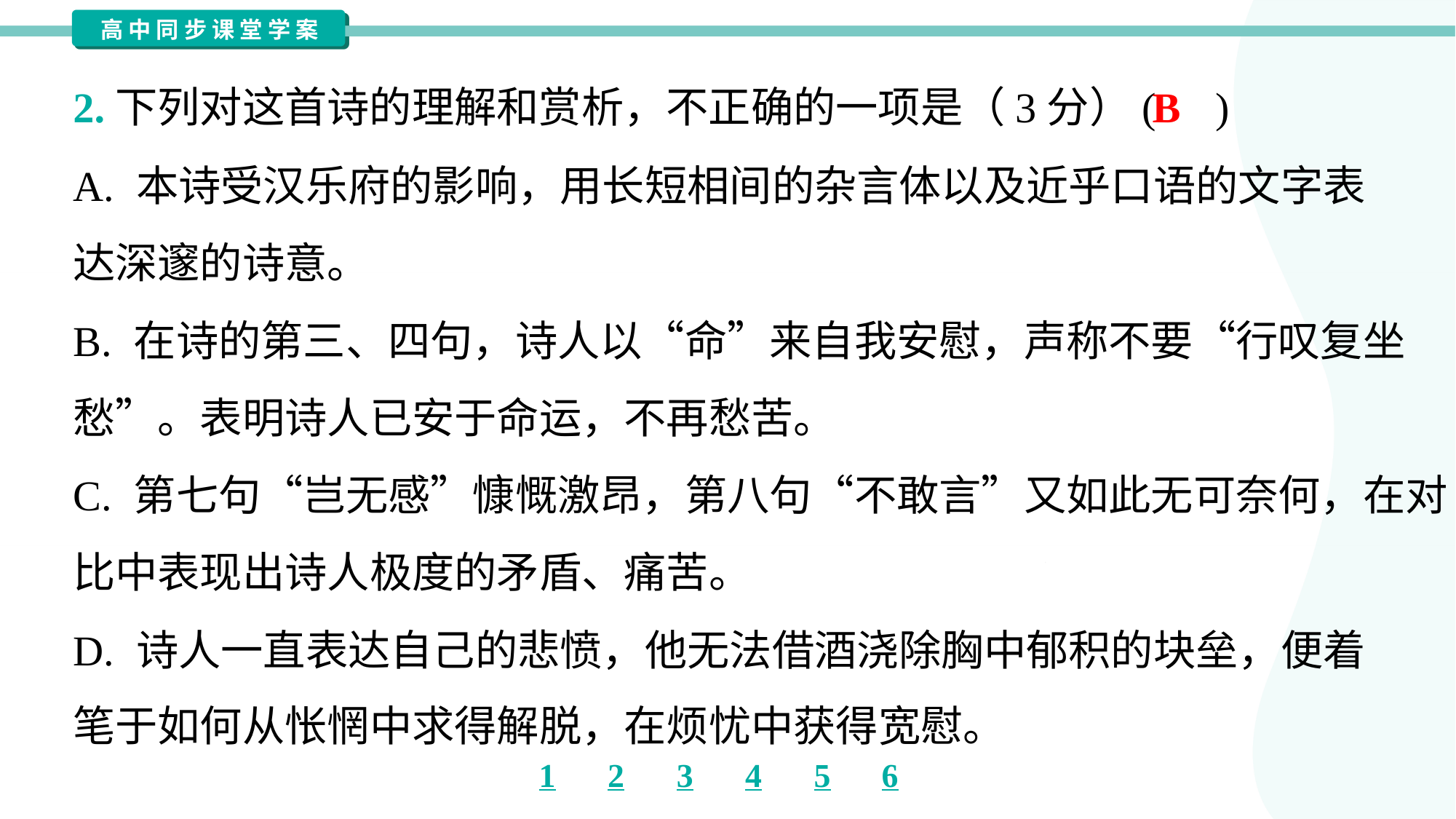

B
2.下列对这首诗的理解和赏析，不正确的一项是（3分）(     )
A. 本诗受汉乐府的影响，用长短相间的杂言体以及近乎口语的文字表
达深邃的诗意。
B. 在诗的第三、四句，诗人以“命”来自我安慰，声称不要“行叹复坐
愁”。表明诗人已安于命运，不再愁苦。
C. 第七句“岂无感”慷慨激昂，第八句“不敢言”又如此无可奈何，在对
比中表现出诗人极度的矛盾、痛苦。
D. 诗人一直表达自己的悲愤，他无法借酒浇除胸中郁积的块垒，便着
笔于如何从怅惘中求得解脱，在烦忧中获得宽慰。